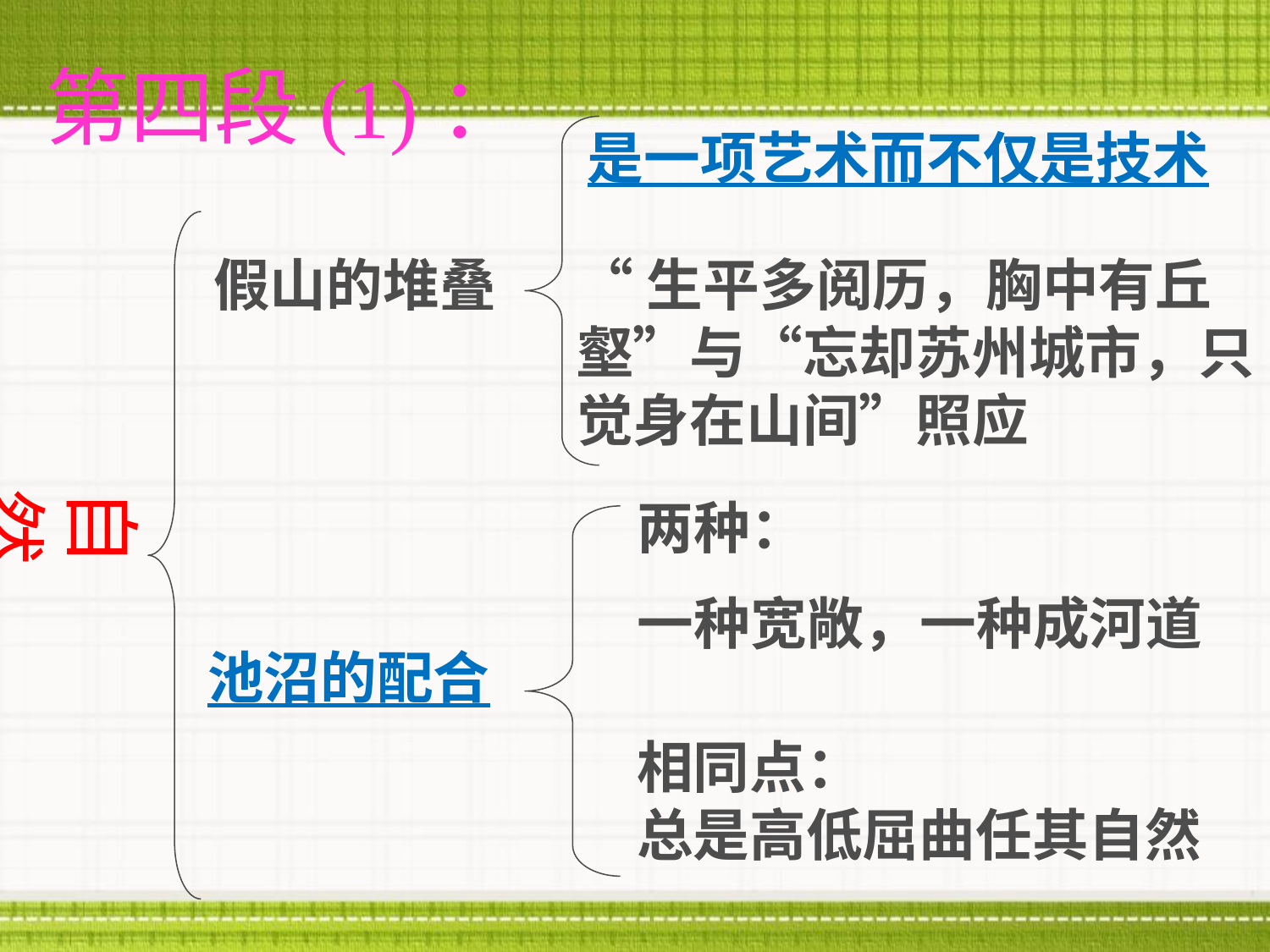

第四段(1)：

是一项艺术而不仅是技术

假山的堆叠

“生平多阅历，胸中有丘
壑”与“忘却苏州城市，只
觉身在山间”照应
自然
两种：
一种宽敞，一种成河道

池沼的配合

相同点：
总是高低屈曲任其自然